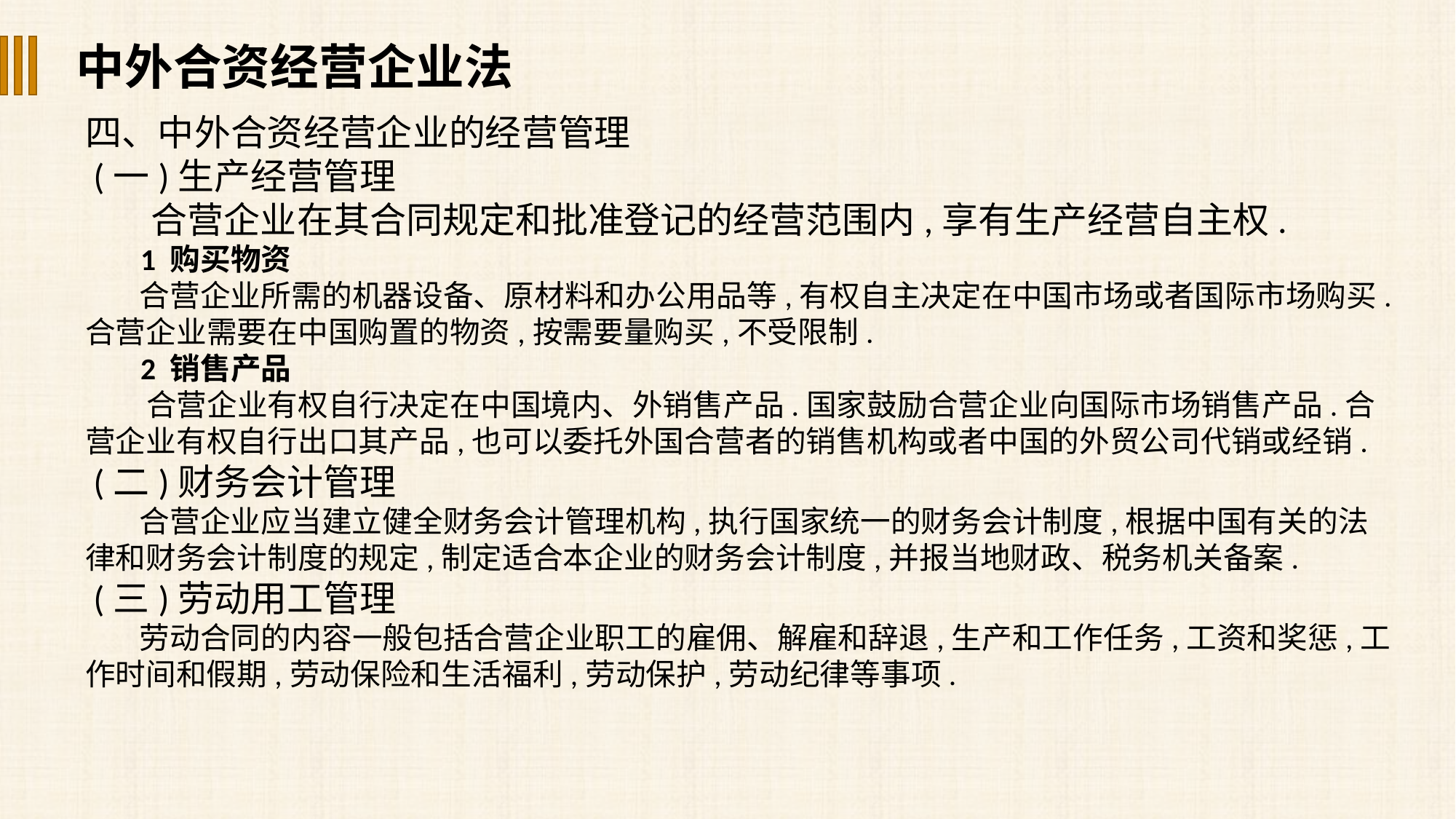

中外合资经营企业法

四、中外合资经营企业的经营管理
 (一)生产经营管理
       合营企业在其合同规定和批准登记的经营范围内,享有生产经营自主权.
        1 购买物资
       合营企业所需的机器设备、原材料和办公用品等,有权自主决定在中国市场或者国际市场购买.合营企业需要在中国购置的物资,按需要量购买,不受限制.
        2 销售产品
        合营企业有权自行决定在中国境内、外销售产品.国家鼓励合营企业向国际市场销售产品.合营企业有权自行出口其产品,也可以委托外国合营者的销售机构或者中国的外贸公司代销或经销.
 (二)财务会计管理
       合营企业应当建立健全财务会计管理机构,执行国家统一的财务会计制度,根据中国有关的法律和财务会计制度的规定,制定适合本企业的财务会计制度,并报当地财政、税务机关备案.
 (三)劳动用工管理
       劳动合同的内容一般包括合营企业职工的雇佣、解雇和辞退,生产和工作任务,工资和奖惩,工作时间和假期,劳动保险和生活福利,劳动保护,劳动纪律等事项.